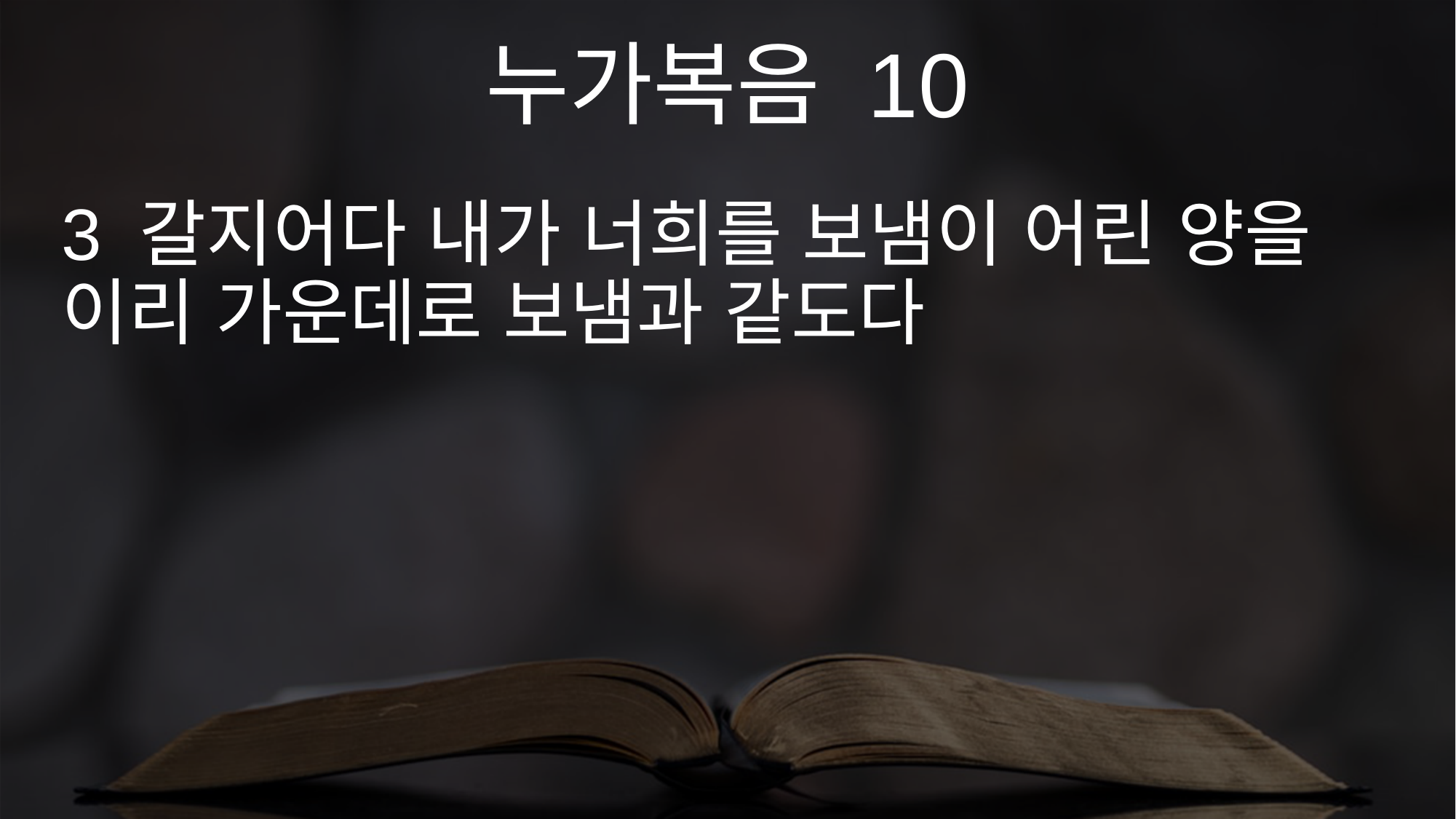

누가복음 10
3 갈지어다 내가 너희를 보냄이 어린 양을 이리 가운데로 보냄과 같도다